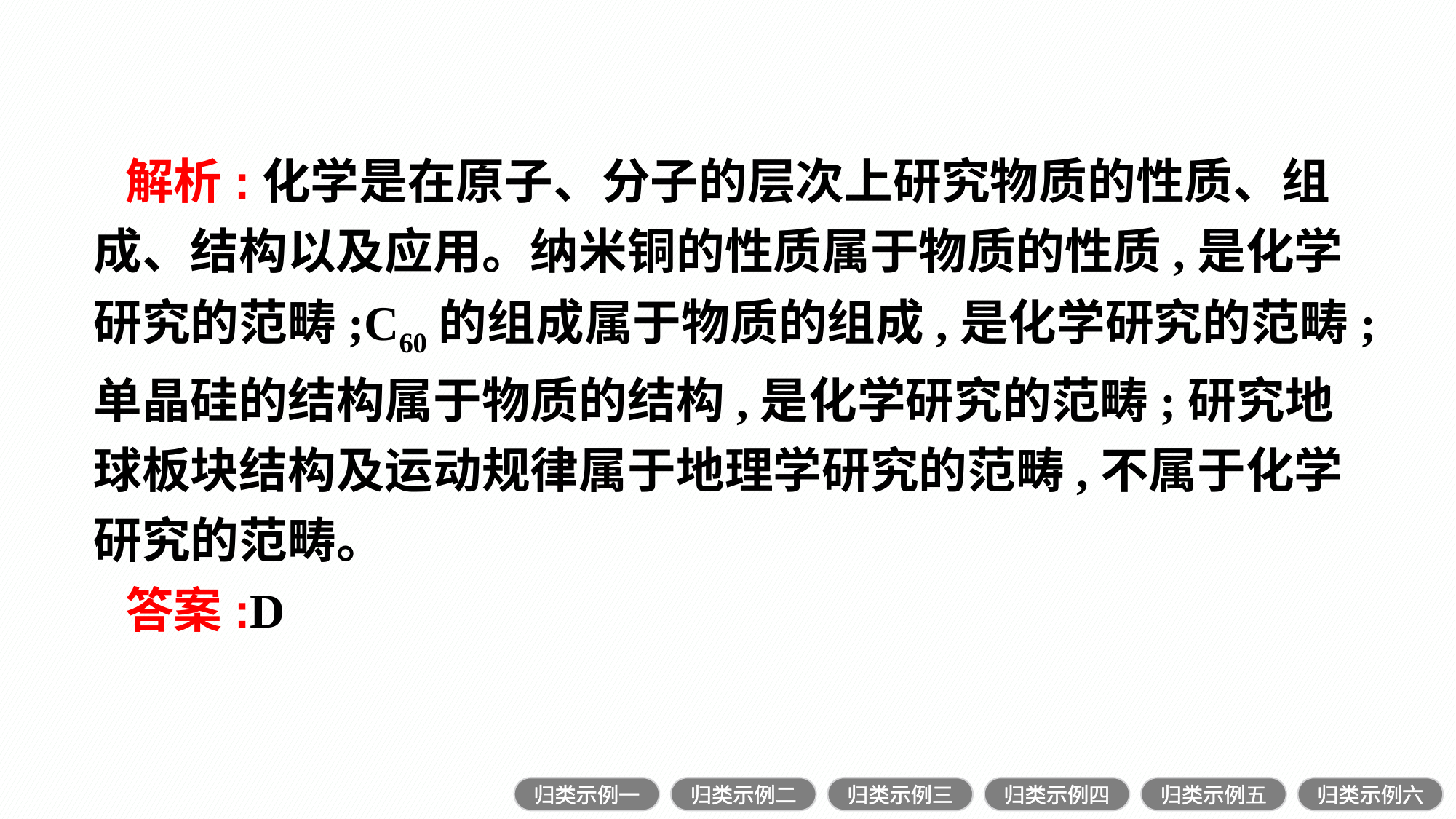

解析:化学是在原子、分子的层次上研究物质的性质、组成、结构以及应用。纳米铜的性质属于物质的性质,是化学研究的范畴;C60的组成属于物质的组成,是化学研究的范畴;单晶硅的结构属于物质的结构,是化学研究的范畴;研究地球板块结构及运动规律属于地理学研究的范畴,不属于化学研究的范畴。
答案:D